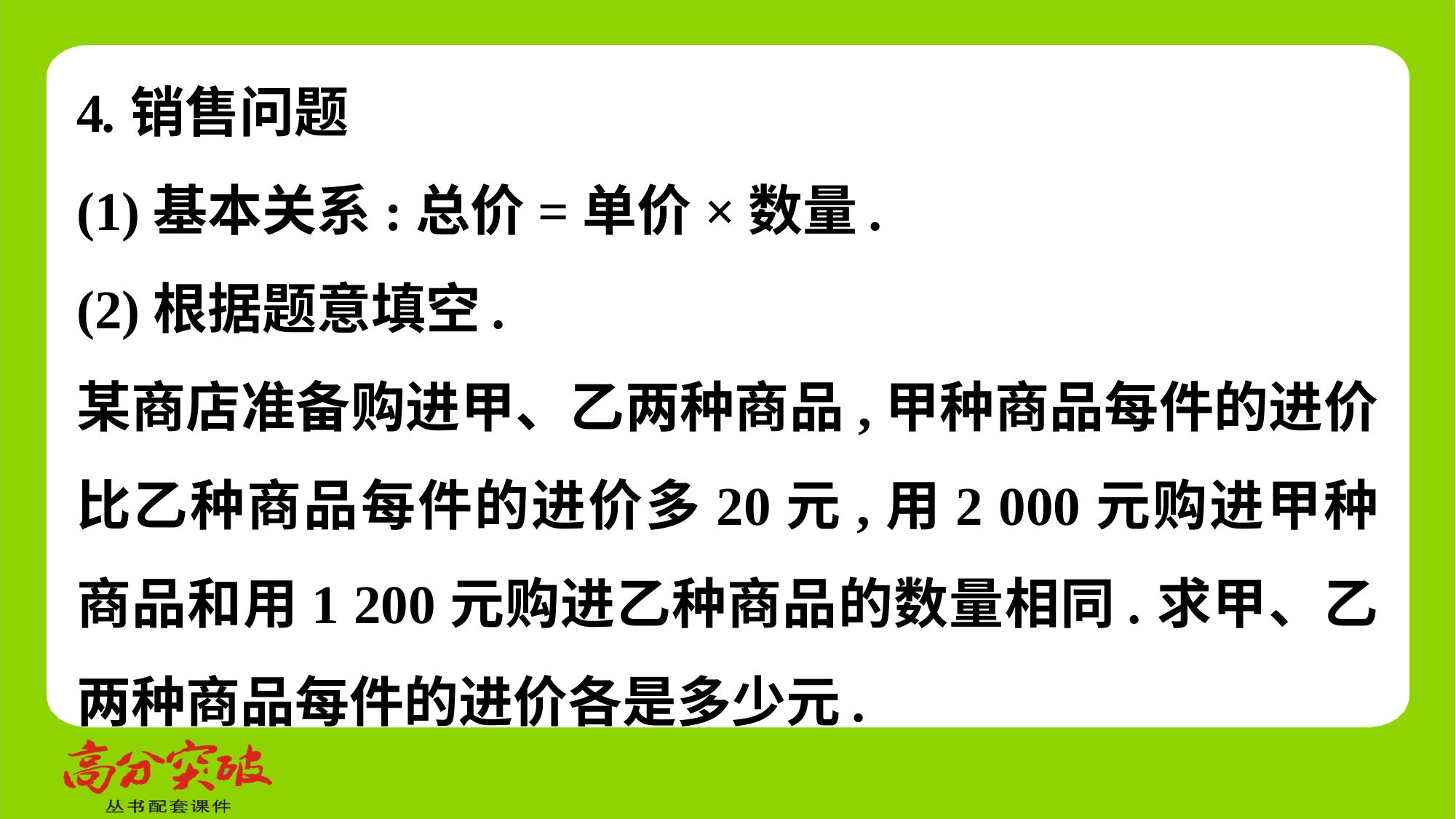

4.销售问题
(1)基本关系:总价=单价×数量.
(2)根据题意填空.
某商店准备购进甲、乙两种商品,甲种商品每件的进价比乙种商品每件的进价多20元,用2 000元购进甲种商品和用1 200元购进乙种商品的数量相同.求甲、乙两种商品每件的进价各是多少元.